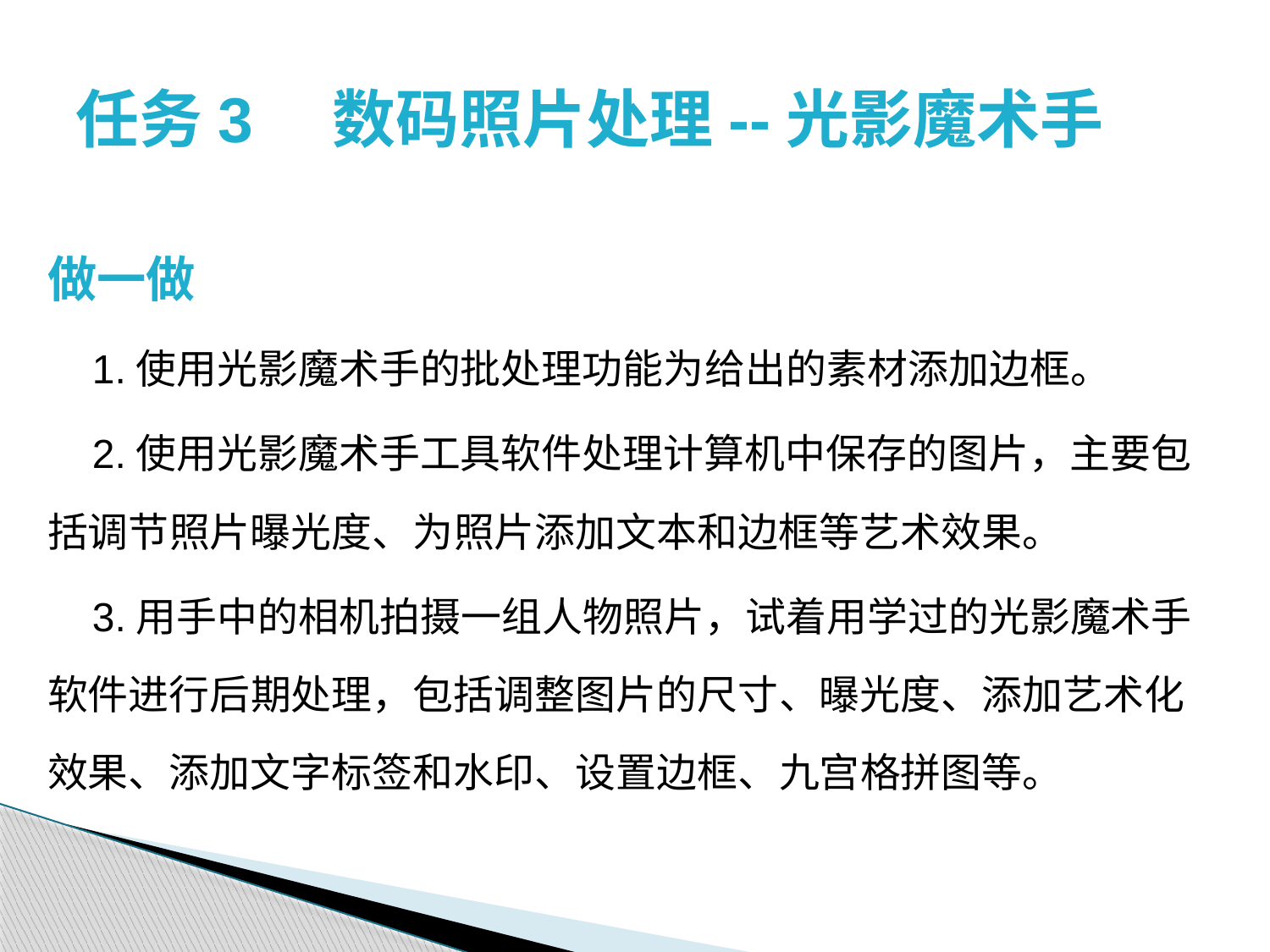

# 任务3　数码照片处理--光影魔术手
做一做
    1.使用光影魔术手的批处理功能为给出的素材添加边框。
    2.使用光影魔术手工具软件处理计算机中保存的图片，主要包括调节照片曝光度、为照片添加文本和边框等艺术效果。
    3.用手中的相机拍摄一组人物照片，试着用学过的光影魔术手软件进行后期处理，包括调整图片的尺寸、曝光度、添加艺术化效果、添加文字标签和水印、设置边框、九宫格拼图等。